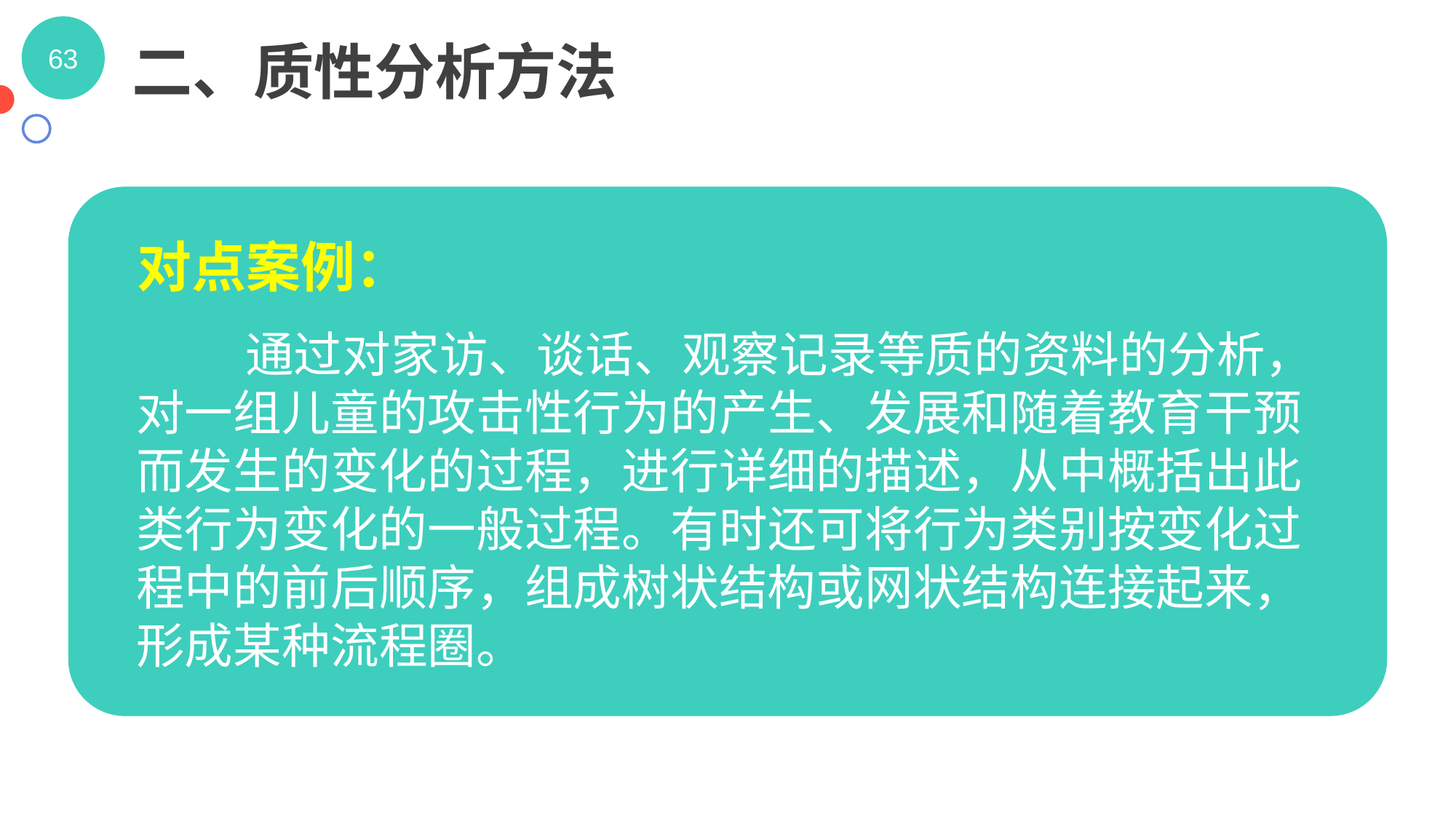

二、质性分析方法

对点案例：
	通过对家访、谈话、观察记录等质的资料的分析，对一组儿童的攻击性行为的产生、发展和随着教育干预而发生的变化的过程，进行详细的描述，从中概括出此类行为变化的一般过程。有时还可将行为类别按变化过程中的前后顺序，组成树状结构或网状结构连接起来，形成某种流程圈。